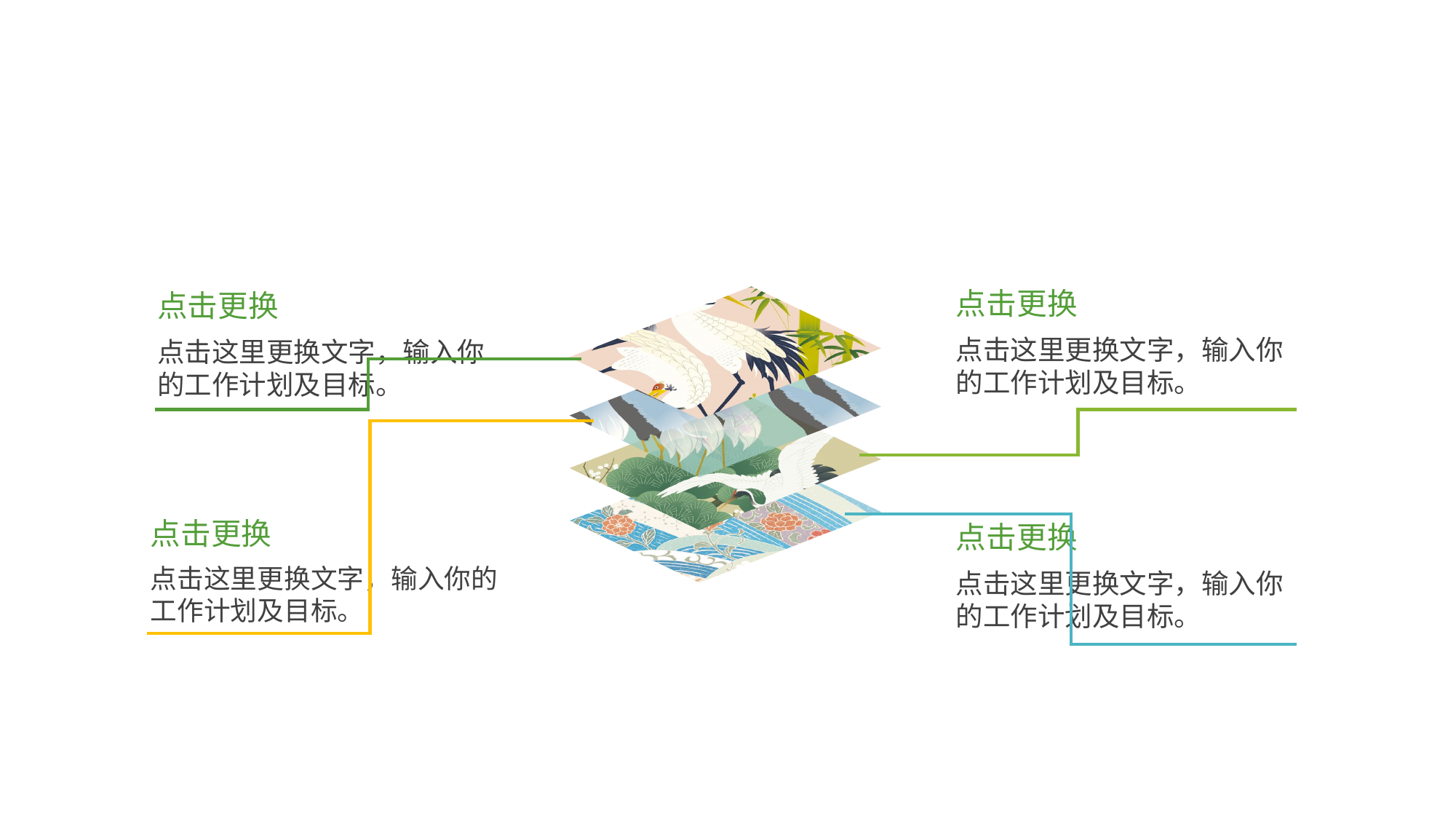

点击更换

点击更换

点击这里更换文字，输入你的工作计划及目标。

点击这里更换文字，输入你的工作计划及目标。

点击更换

点击更换
点击这里更换文字，输入你的工作计划及目标。

点击这里更换文字，输入你的工作计划及目标。